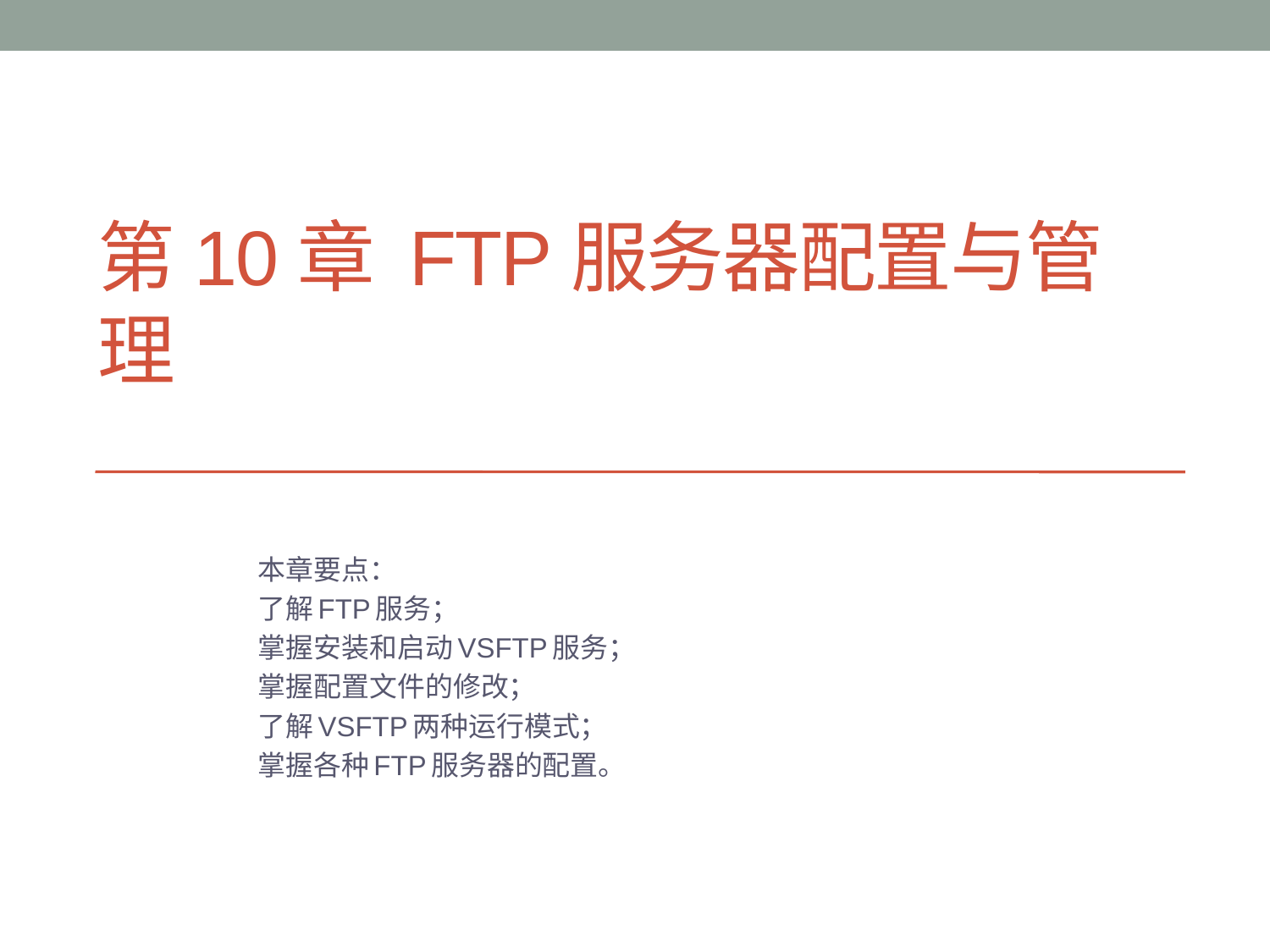

# 第10章 FTP服务器配置与管理
本章要点：
了解FTP服务；
掌握安装和启动VSFTP服务；
掌握配置文件的修改；
了解VSFTP两种运行模式；
掌握各种FTP服务器的配置。